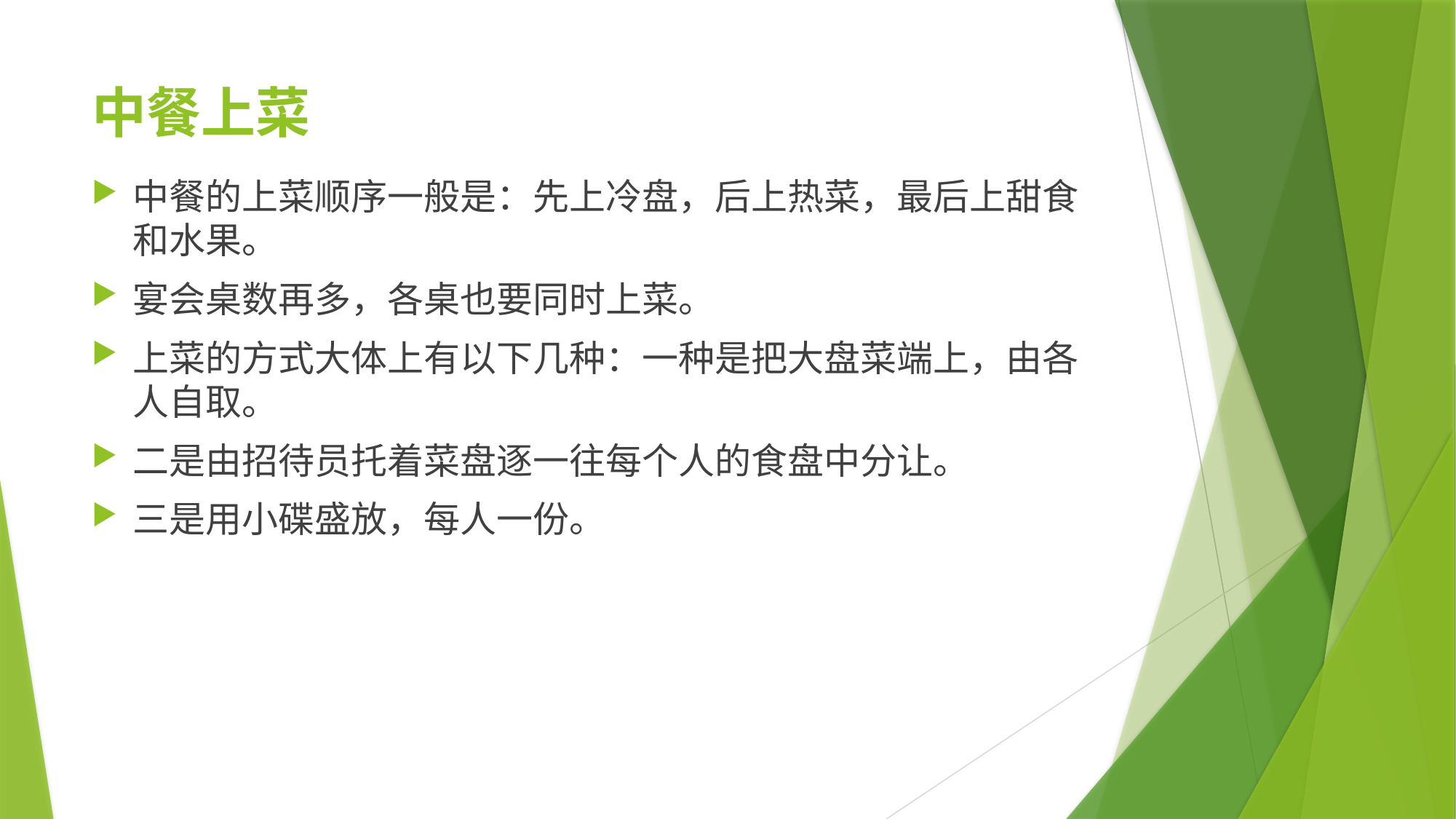

# 中餐上菜
中餐的上菜顺序一般是：先上冷盘，后上热菜，最后上甜食和水果。
宴会桌数再多，各桌也要同时上菜。
上菜的方式大体上有以下几种：一种是把大盘菜端上，由各人自取。
二是由招待员托着菜盘逐一往每个人的食盘中分让。
三是用小碟盛放，每人一份。